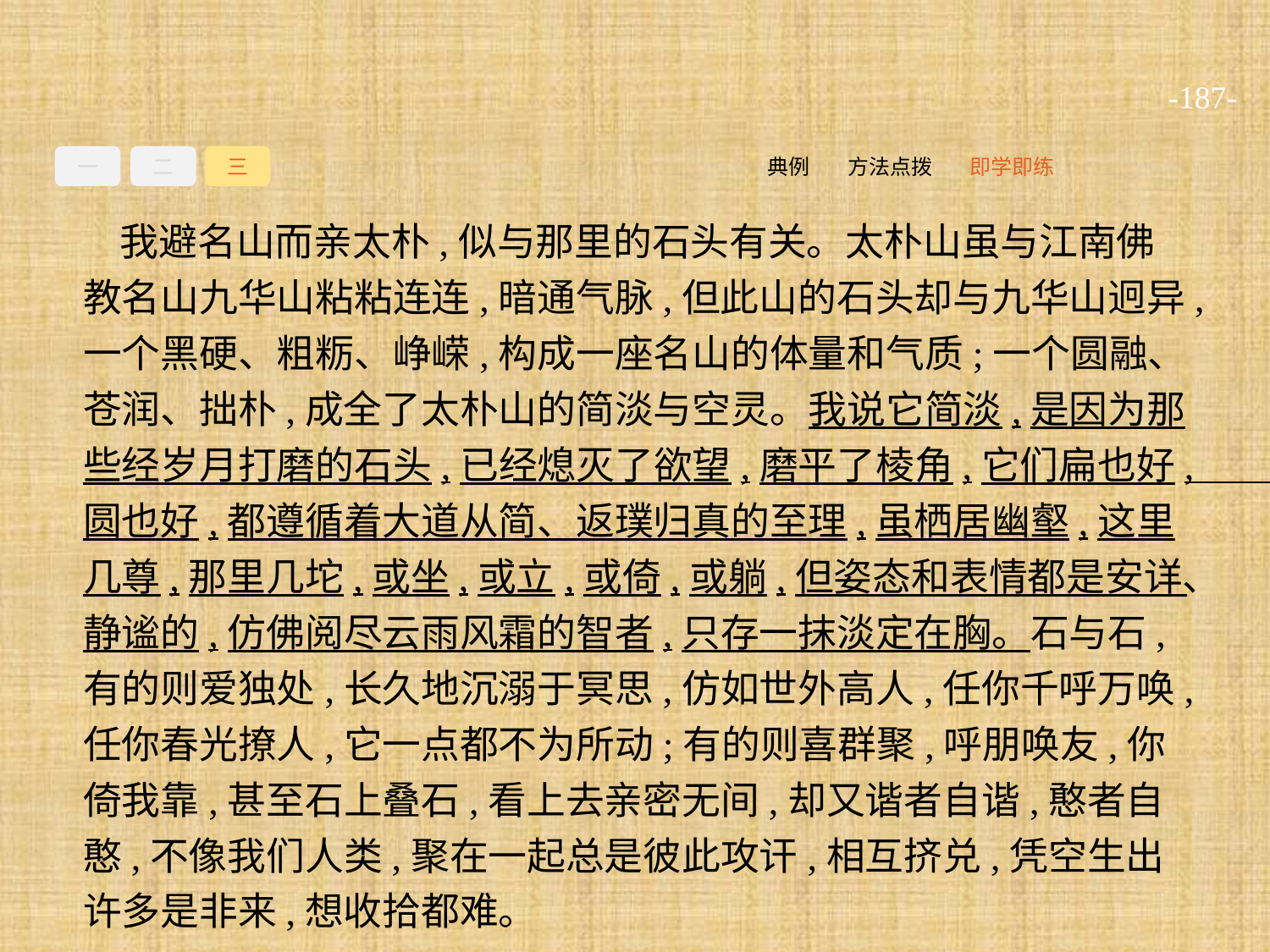

-187-
一
二
三
即学即练
方法点拨
典例
我避名山而亲太朴,似与那里的石头有关。太朴山虽与江南佛教名山九华山粘粘连连,暗通气脉,但此山的石头却与九华山迥异,一个黑硬、粗粝、峥嵘,构成一座名山的体量和气质;一个圆融、苍润、拙朴,成全了太朴山的简淡与空灵。我说它简淡,是因为那些经岁月打磨的石头,已经熄灭了欲望,磨平了棱角,它们扁也好,圆也好,都遵循着大道从简、返璞归真的至理,虽栖居幽壑,这里几尊,那里几坨,或坐,或立,或倚,或躺,但姿态和表情都是安详、静谧的,仿佛阅尽云雨风霜的智者,只存一抹淡定在胸。石与石,有的则爱独处,长久地沉溺于冥思,仿如世外高人,任你千呼万唤,任你春光撩人,它一点都不为所动;有的则喜群聚,呼朋唤友,你倚我靠,甚至石上叠石,看上去亲密无间,却又谐者自谐,憨者自憨,不像我们人类,聚在一起总是彼此攻讦,相互挤兑,凭空生出许多是非来,想收拾都难。